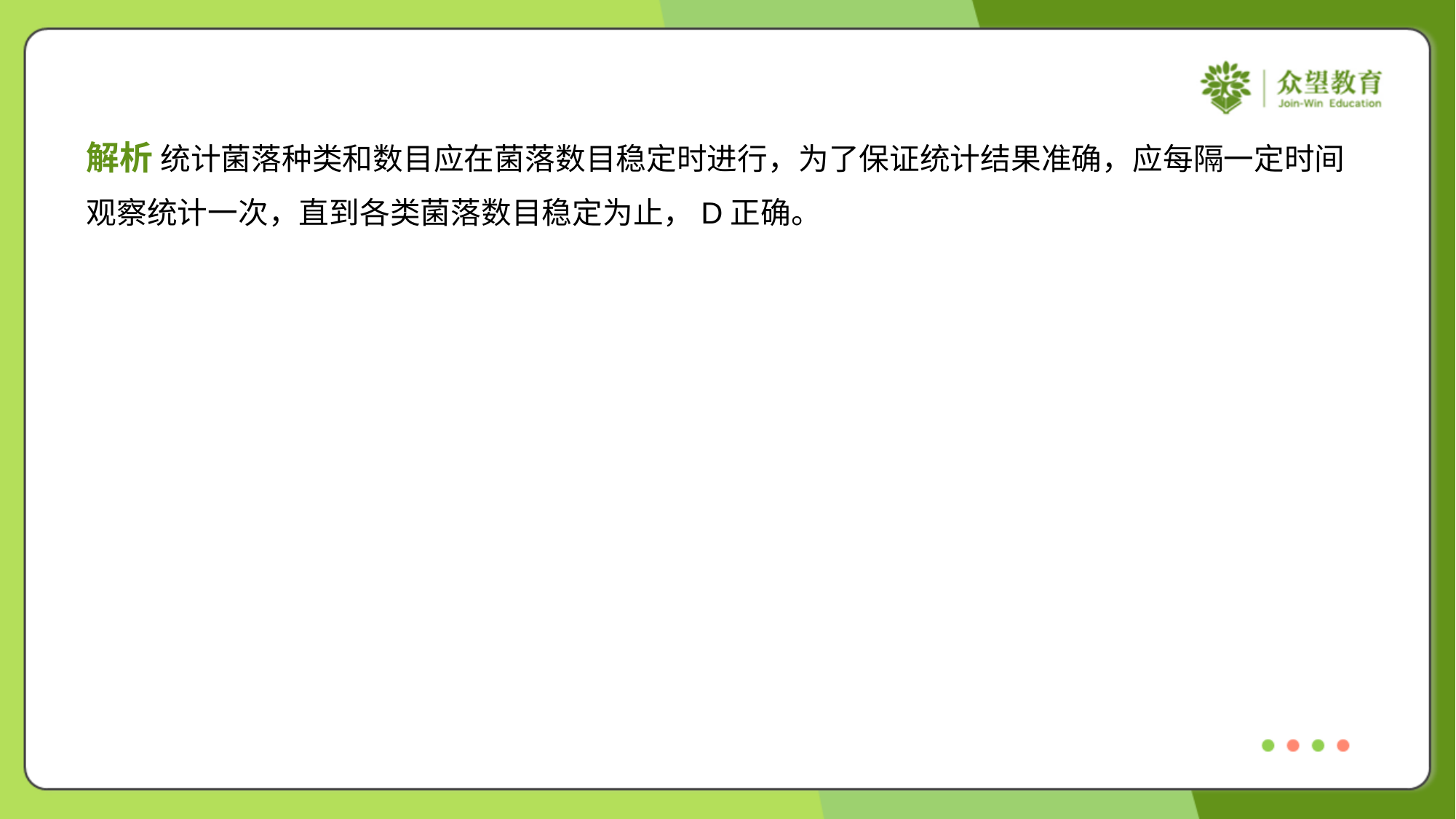

解析 统计菌落种类和数目应在菌落数目稳定时进行，为了保证统计结果准确，应每隔一定时间
观察统计一次，直到各类菌落数目稳定为止，D正确。